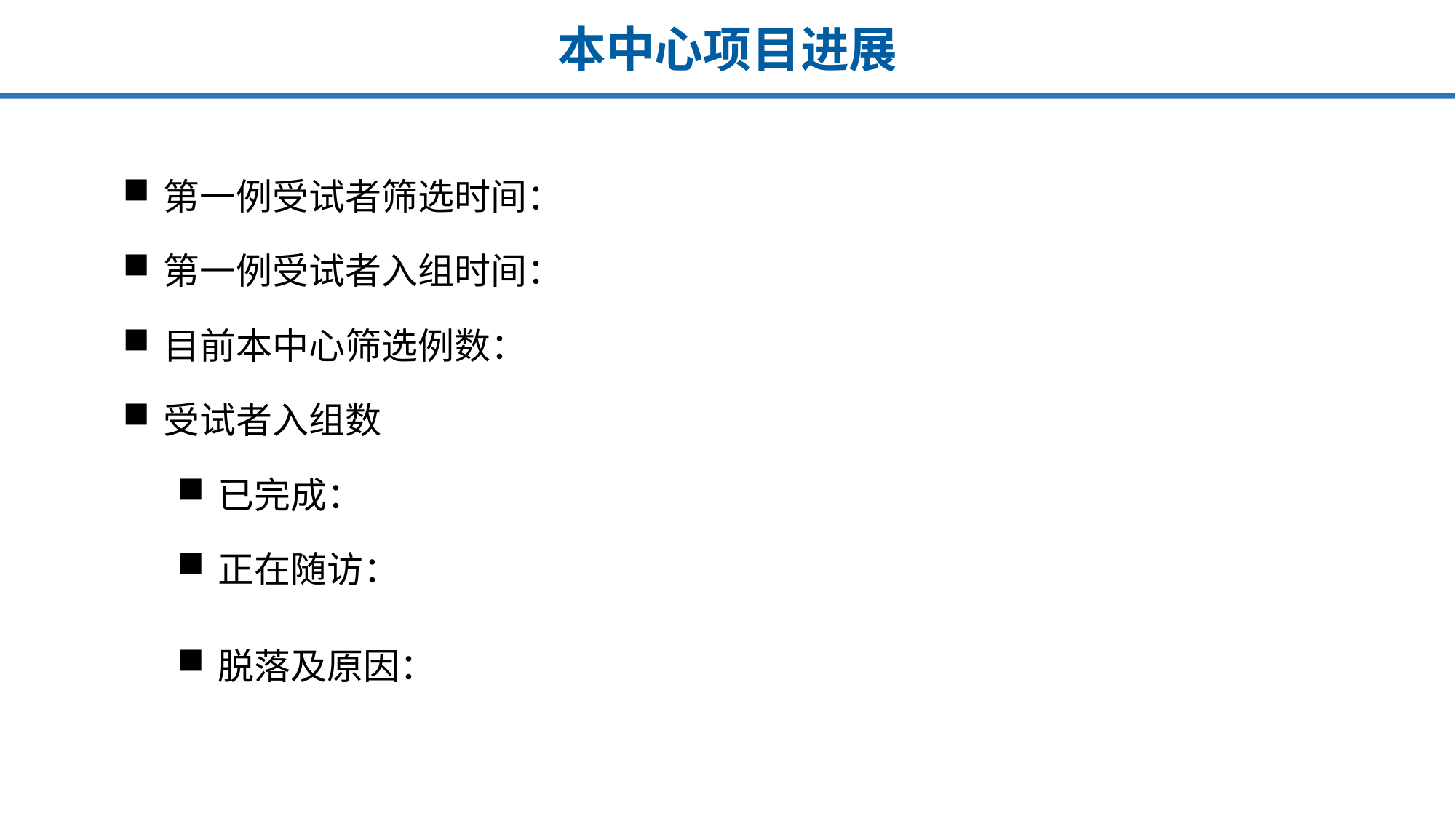

# 本中心项目进展
第一例受试者筛选时间：
第一例受试者入组时间：
目前本中心筛选例数：
受试者入组数
已完成：
正在随访：
脱落及原因：